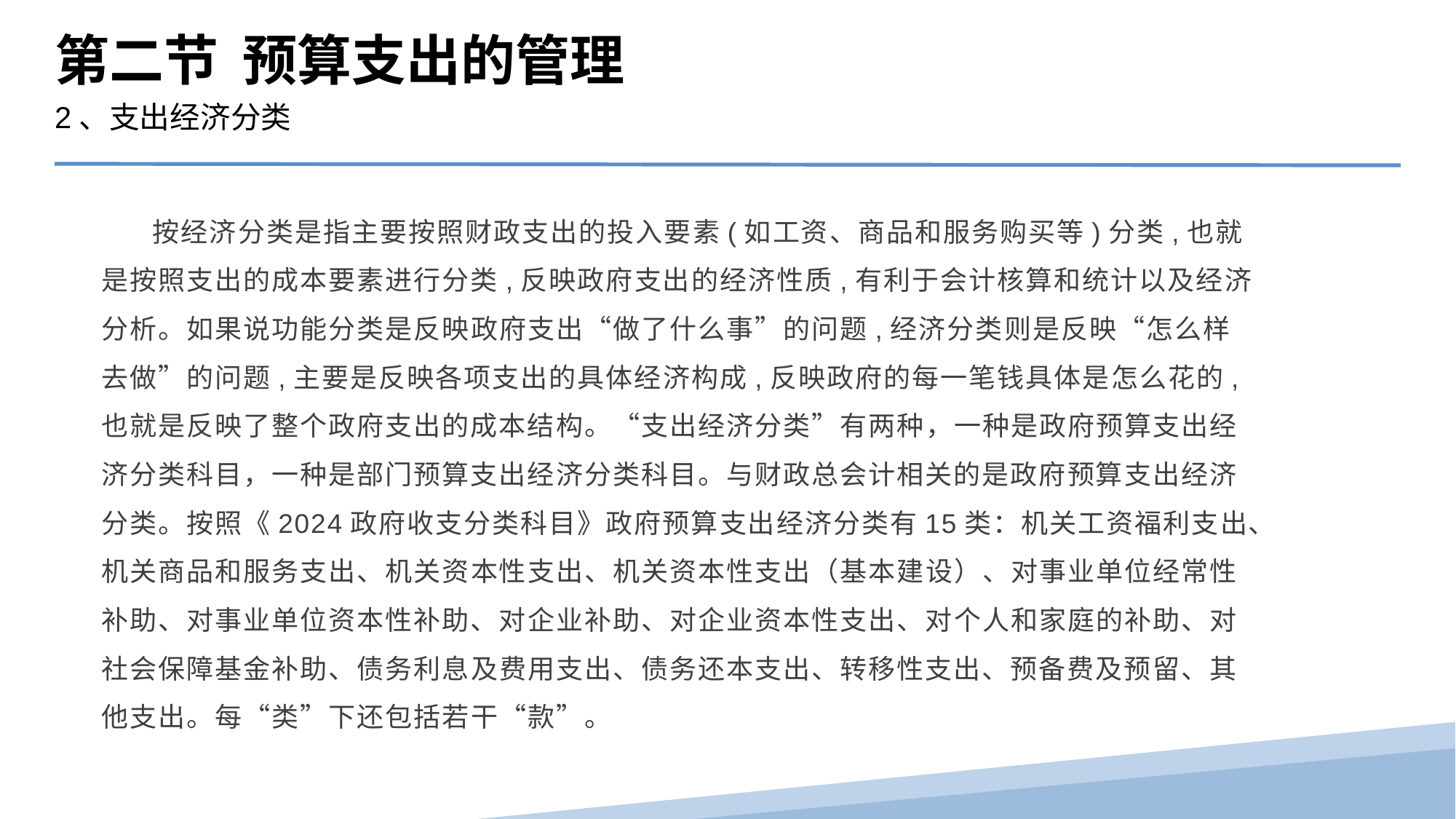

第二节  预算支出的管理
2、支出经济分类
      按经济分类是指主要按照财政支出的投入要素(如工资、商品和服务购买等)分类,也就是按照支出的成本要素进行分类,反映政府支出的经济性质,有利于会计核算和统计以及经济分析。如果说功能分类是反映政府支出“做了什么事”的问题,经济分类则是反映“怎么样去做”的问题,主要是反映各项支出的具体经济构成,反映政府的每一笔钱具体是怎么花的,也就是反映了整个政府支出的成本结构。“支出经济分类”有两种，一种是政府预算支出经济分类科目，一种是部门预算支出经济分类科目。与财政总会计相关的是政府预算支出经济分类。按照《2024政府收支分类科目》政府预算支出经济分类有15类：机关工资福利支出、机关商品和服务支出、机关资本性支出、机关资本性支出（基本建设）、对事业单位经常性补助、对事业单位资本性补助、对企业补助、对企业资本性支出、对个人和家庭的补助、对社会保障基金补助、债务利息及费用支出、债务还本支出、转移性支出、预备费及预留、其他支出。每“类”下还包括若干“款”。